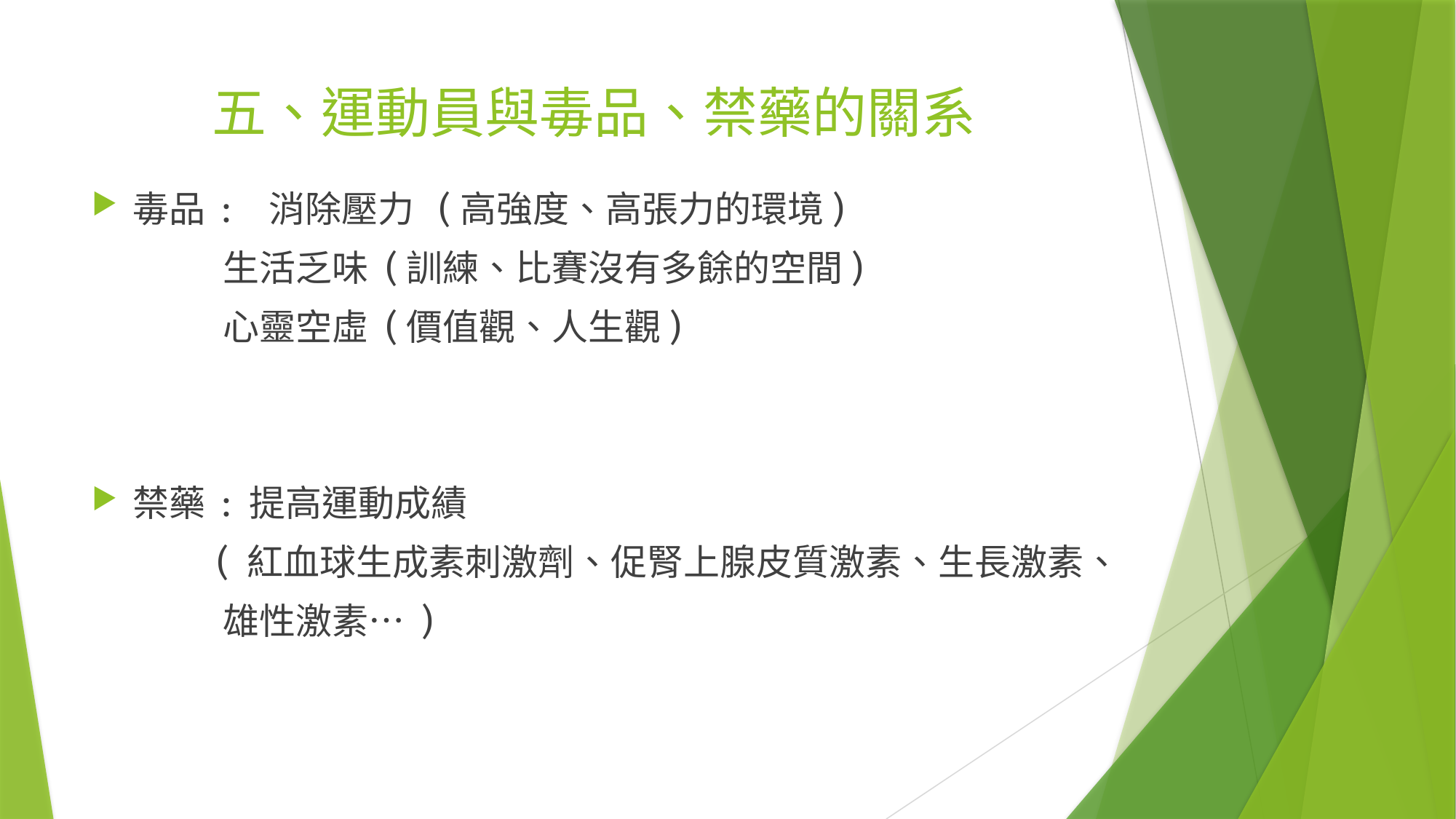

# 五、運動員與毒品、禁藥的關系
毒品 :   消除壓力  (高強度、高張力的環境)
               生活乏味 (訓練、比賽沒有多餘的空間)
               心靈空虛 (價值觀、人生觀)

禁藥 : 提高運動成績
             ( 紅血球生成素刺激劑、促腎上腺皮質激素、生長激素、
               雄性激素… )